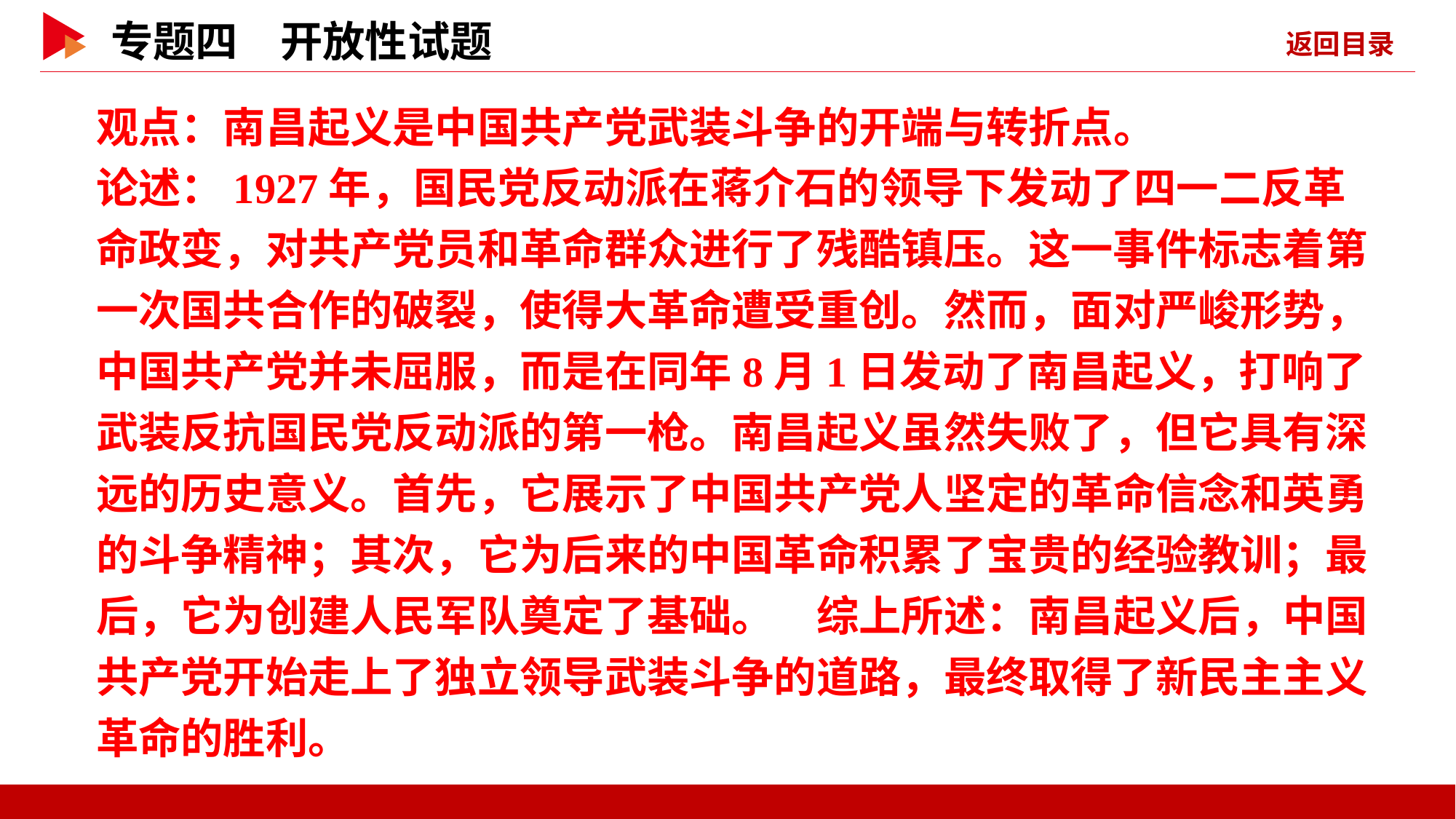

观点：南昌起义是中国共产党武装斗争的开端与转折点。
论述：1927年，国民党反动派在蒋介石的领导下发动了四一二反革命政变，对共产党员和革命群众进行了残酷镇压。这一事件标志着第一次国共合作的破裂，使得大革命遭受重创。然而，面对严峻形势，中国共产党并未屈服，而是在同年8月1日发动了南昌起义，打响了武装反抗国民党反动派的第一枪。南昌起义虽然失败了，但它具有深远的历史意义。首先，它展示了中国共产党人坚定的革命信念和英勇的斗争精神；其次，它为后来的中国革命积累了宝贵的经验教训；最后，它为创建人民军队奠定了基础。　综上所述：南昌起义后，中国共产党开始走上了独立领导武装斗争的道路，最终取得了新民主主义革命的胜利。